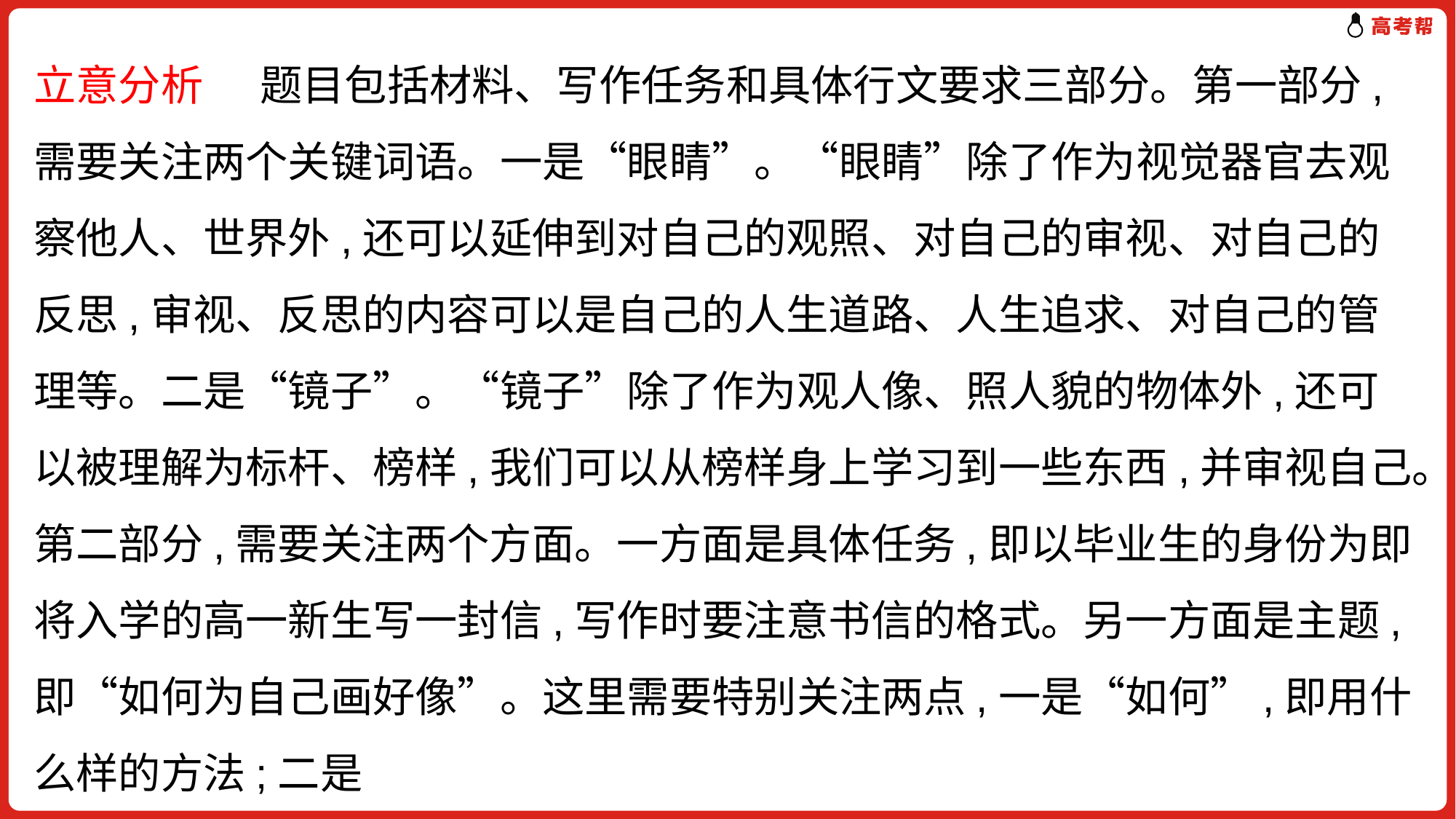

立意分析      题目包括材料、写作任务和具体行文要求三部分。第一部分,需要关注两个关键词语。一是“眼睛”。“眼睛”除了作为视觉器官去观察他人、世界外,还可以延伸到对自己的观照、对自己的审视、对自己的反思,审视、反思的内容可以是自己的人生道路、人生追求、对自己的管理等。二是“镜子”。“镜子”除了作为观人像、照人貌的物体外,还可以被理解为标杆、榜样,我们可以从榜样身上学习到一些东西,并审视自己。第二部分,需要关注两个方面。一方面是具体任务,即以毕业生的身份为即将入学的高一新生写一封信,写作时要注意书信的格式。另一方面是主题,即“如何为自己画好像”。这里需要特别关注两点,一是“如何”,即用什么样的方法;二是